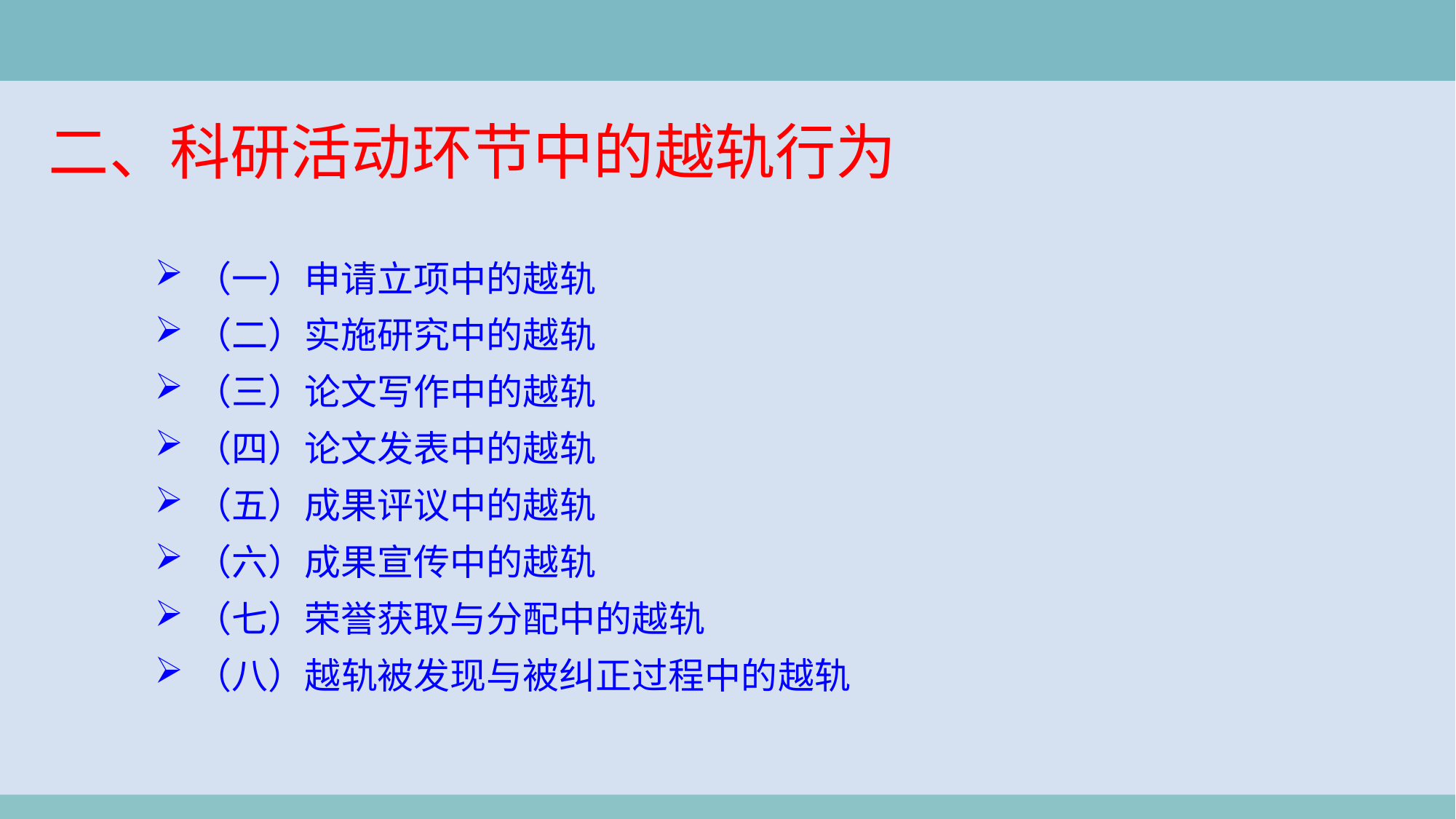

二、科研活动环节中的越轨行为
（一）申请立项中的越轨
（二）实施研究中的越轨
（三）论文写作中的越轨
（四）论文发表中的越轨
（五）成果评议中的越轨
（六）成果宣传中的越轨
（七）荣誉获取与分配中的越轨
（八）越轨被发现与被纠正过程中的越轨